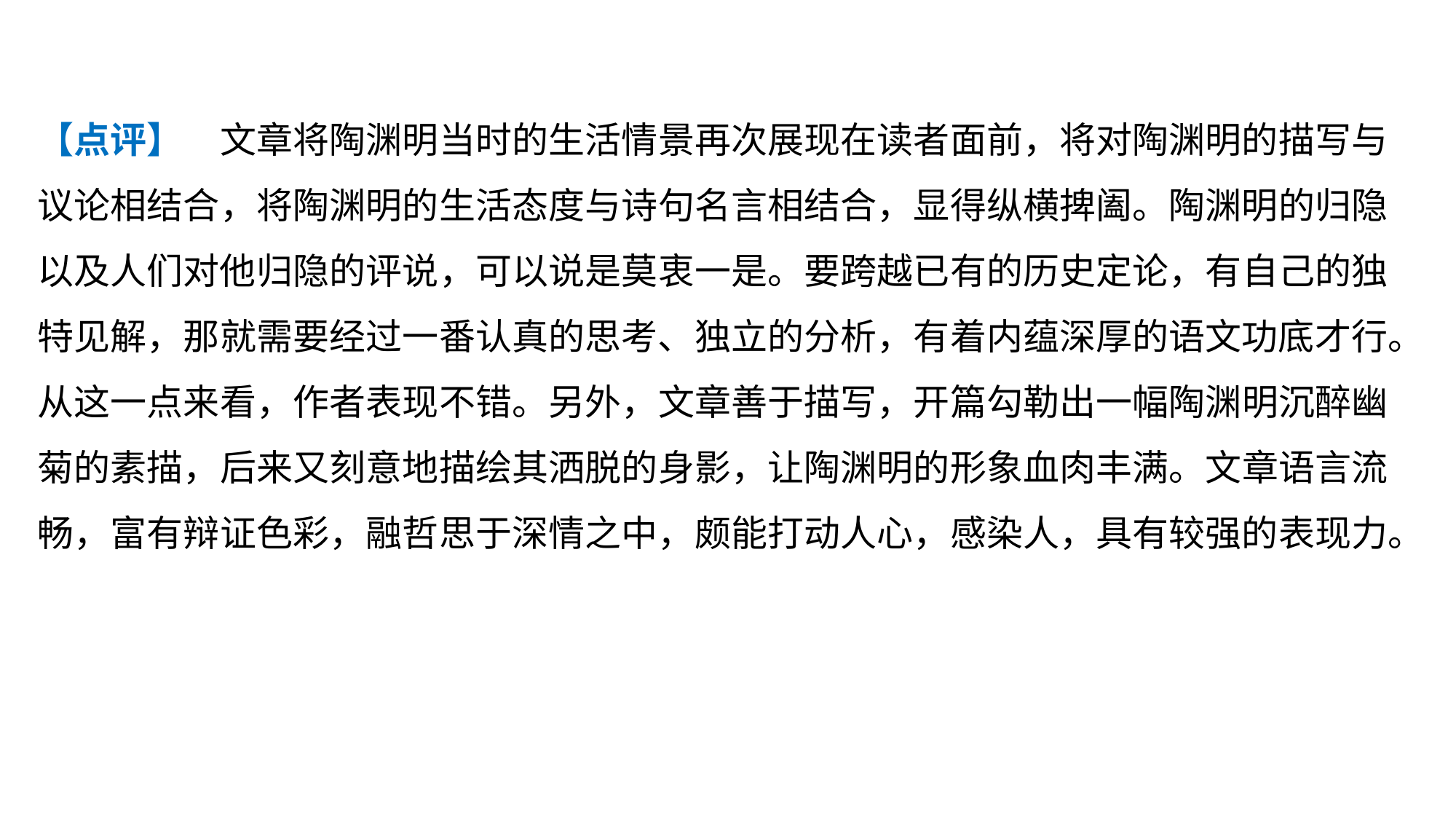

【点评】　文章将陶渊明当时的生活情景再次展现在读者面前，将对陶渊明的描写与议论相结合，将陶渊明的生活态度与诗句名言相结合，显得纵横捭阖。陶渊明的归隐以及人们对他归隐的评说，可以说是莫衷一是。要跨越已有的历史定论，有自己的独特见解，那就需要经过一番认真的思考、独立的分析，有着内蕴深厚的语文功底才行。从这一点来看，作者表现不错。另外，文章善于描写，开篇勾勒出一幅陶渊明沉醉幽菊的素描，后来又刻意地描绘其洒脱的身影，让陶渊明的形象血肉丰满。文章语言流畅，富有辩证色彩，融哲思于深情之中，颇能打动人心，感染人，具有较强的表现力。